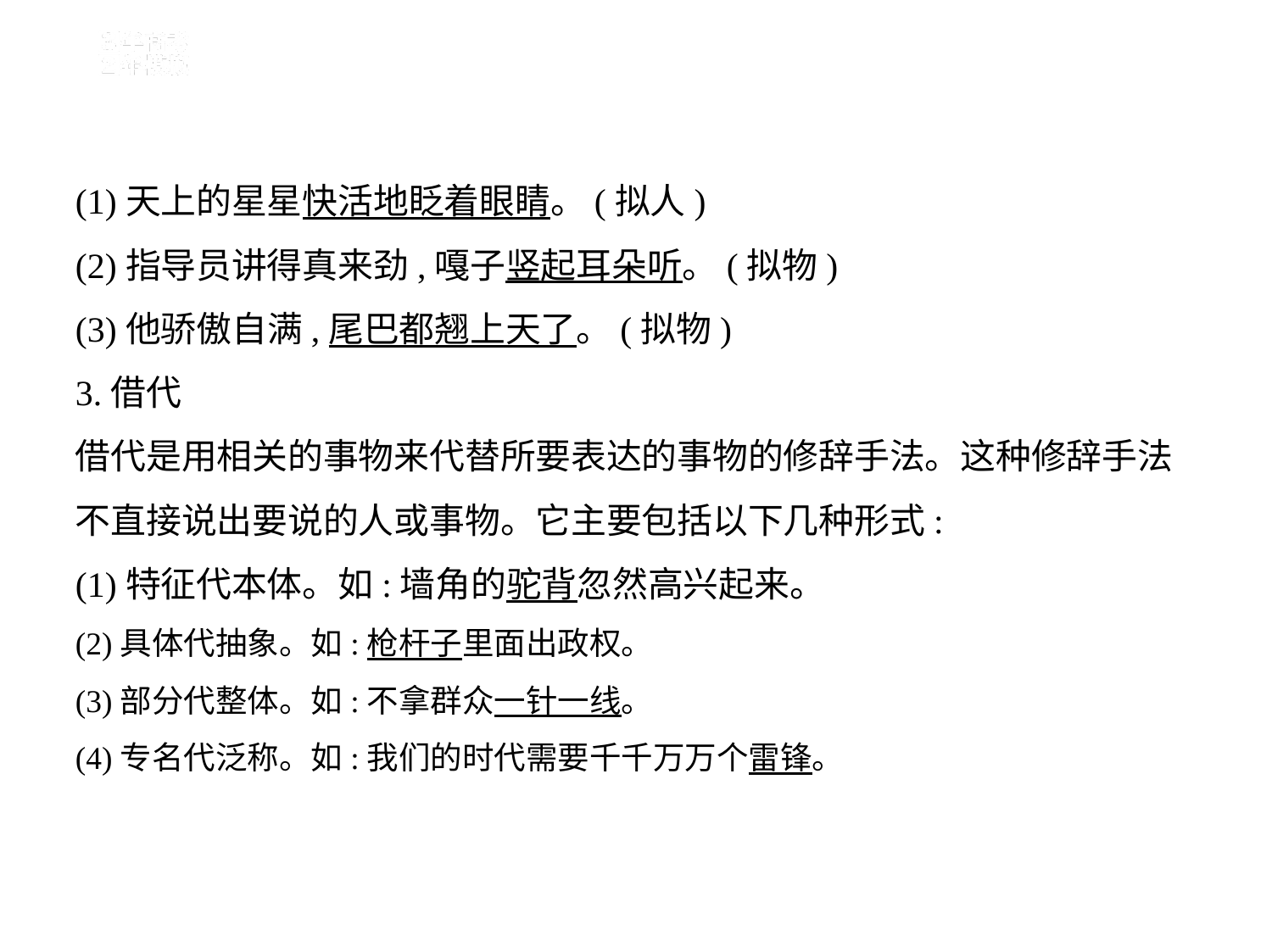

(1)天上的星星快活地眨着眼睛。(拟人)
(2)指导员讲得真来劲,嘎子竖起耳朵听。(拟物)
(3)他骄傲自满,尾巴都翘上天了。(拟物)
3.借代
借代是用相关的事物来代替所要表达的事物的修辞手法。这种修辞手法
不直接说出要说的人或事物。它主要包括以下几种形式:
(1)特征代本体。如:墙角的驼背忽然高兴起来。
(2)具体代抽象。如:枪杆子里面出政权。
(3)部分代整体。如:不拿群众一针一线。
(4)专名代泛称。如:我们的时代需要千千万万个雷锋。